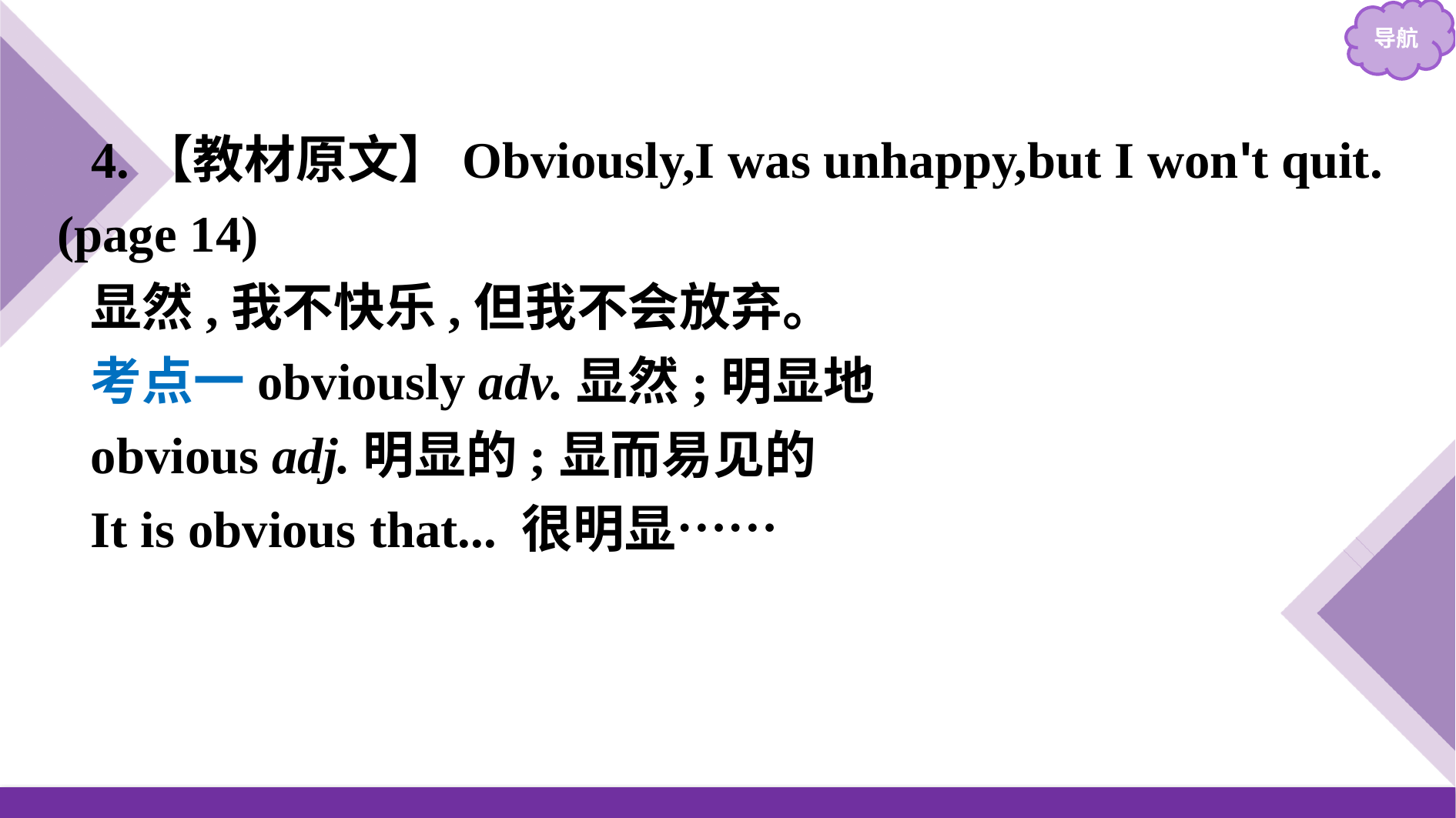

4.【教材原文】Obviously,I was unhappy,but I won't quit. (page 14)
显然,我不快乐,但我不会放弃。
考点一obviously adv.显然;明显地
obvious adj.明显的;显而易见的
It is obvious that... 很明显……